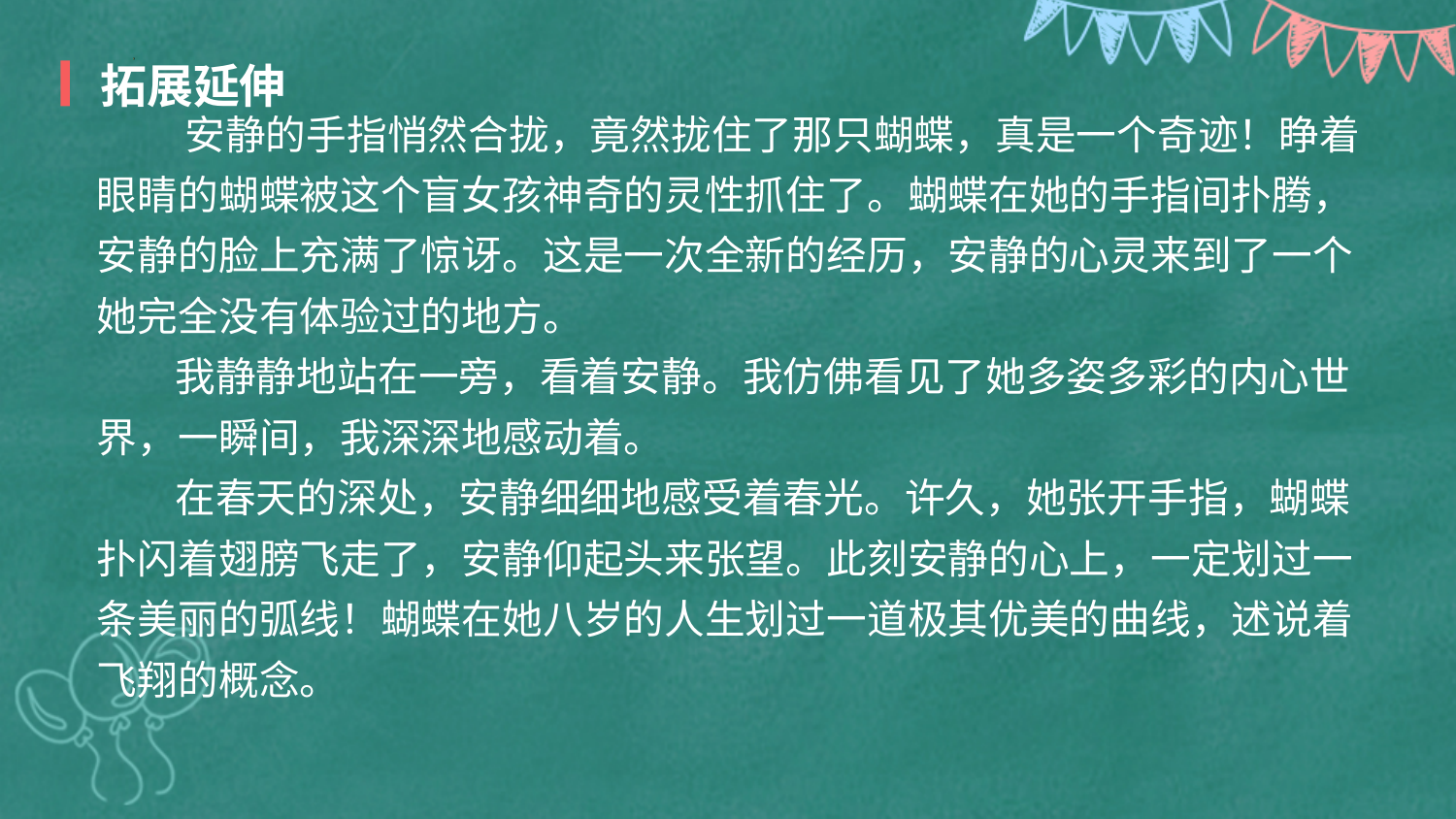

拓展延伸

       安静的手指悄然合拢，竟然拢住了那只蝴蝶，真是一个奇迹！睁着眼睛的蝴蝶被这个盲女孩神奇的灵性抓住了。蝴蝶在她的手指间扑腾，安静的脸上充满了惊讶。这是一次全新的经历，安静的心灵来到了一个她完全没有体验过的地方。
       我静静地站在一旁，看着安静。我仿佛看见了她多姿多彩的内心世界，一瞬间，我深深地感动着。
       在春天的深处，安静细细地感受着春光。许久，她张开手指，蝴蝶扑闪着翅膀飞走了，安静仰起头来张望。此刻安静的心上，一定划过一条美丽的弧线！蝴蝶在她八岁的人生划过一道极其优美的曲线，述说着飞翔的概念。